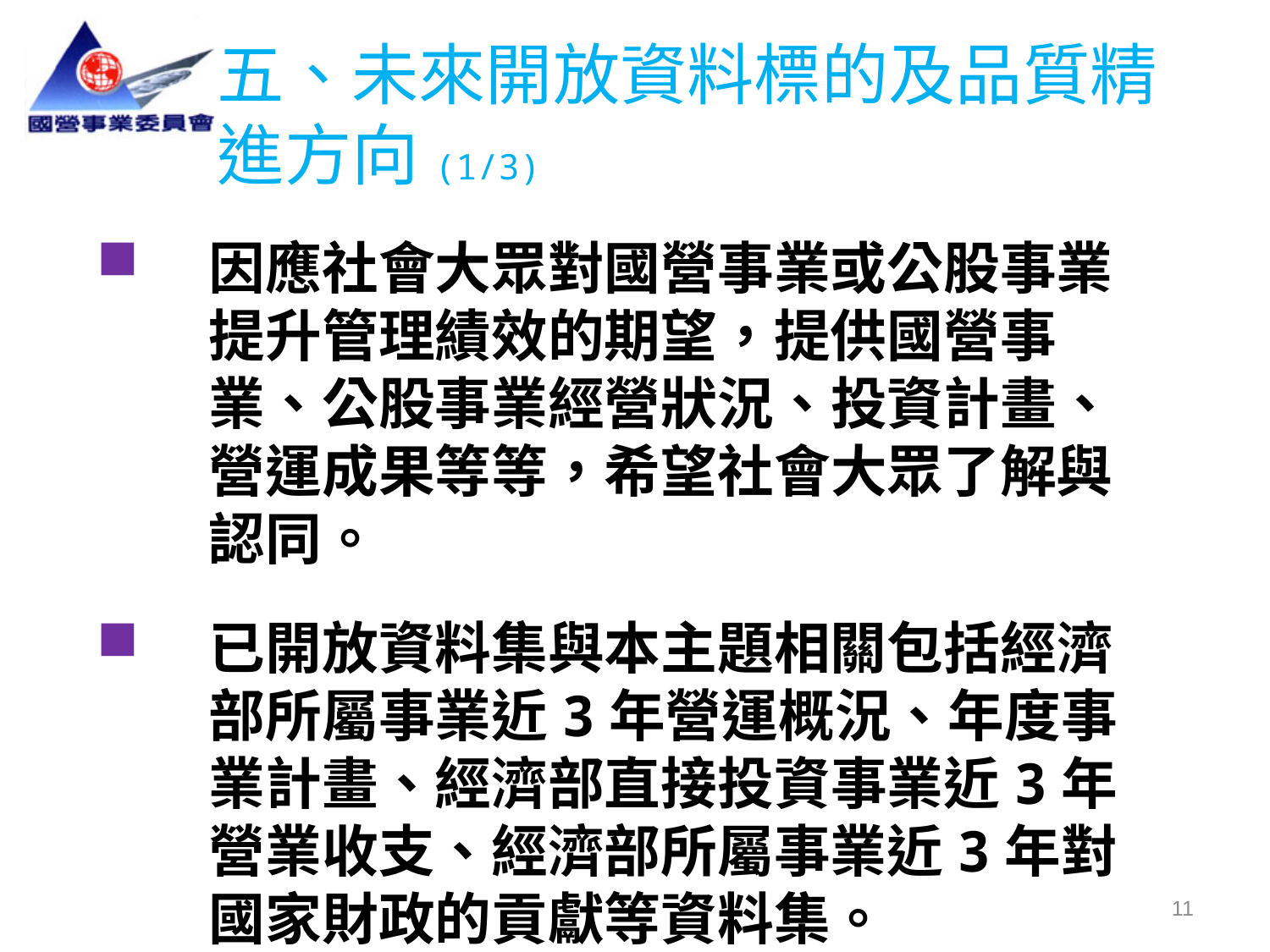

五、未來開放資料標的及品質精進方向(1/3)
因應社會大眾對國營事業或公股事業提升管理績效的期望，提供國營事業、公股事業經營狀況、投資計畫、營運成果等等，希望社會大眾了解與認同。
已開放資料集與本主題相關包括經濟部所屬事業近3年營運概況、年度事業計畫、經濟部直接投資事業近3年營業收支、經濟部所屬事業近3年對國家財政的貢獻等資料集。聯繫窗口。
11